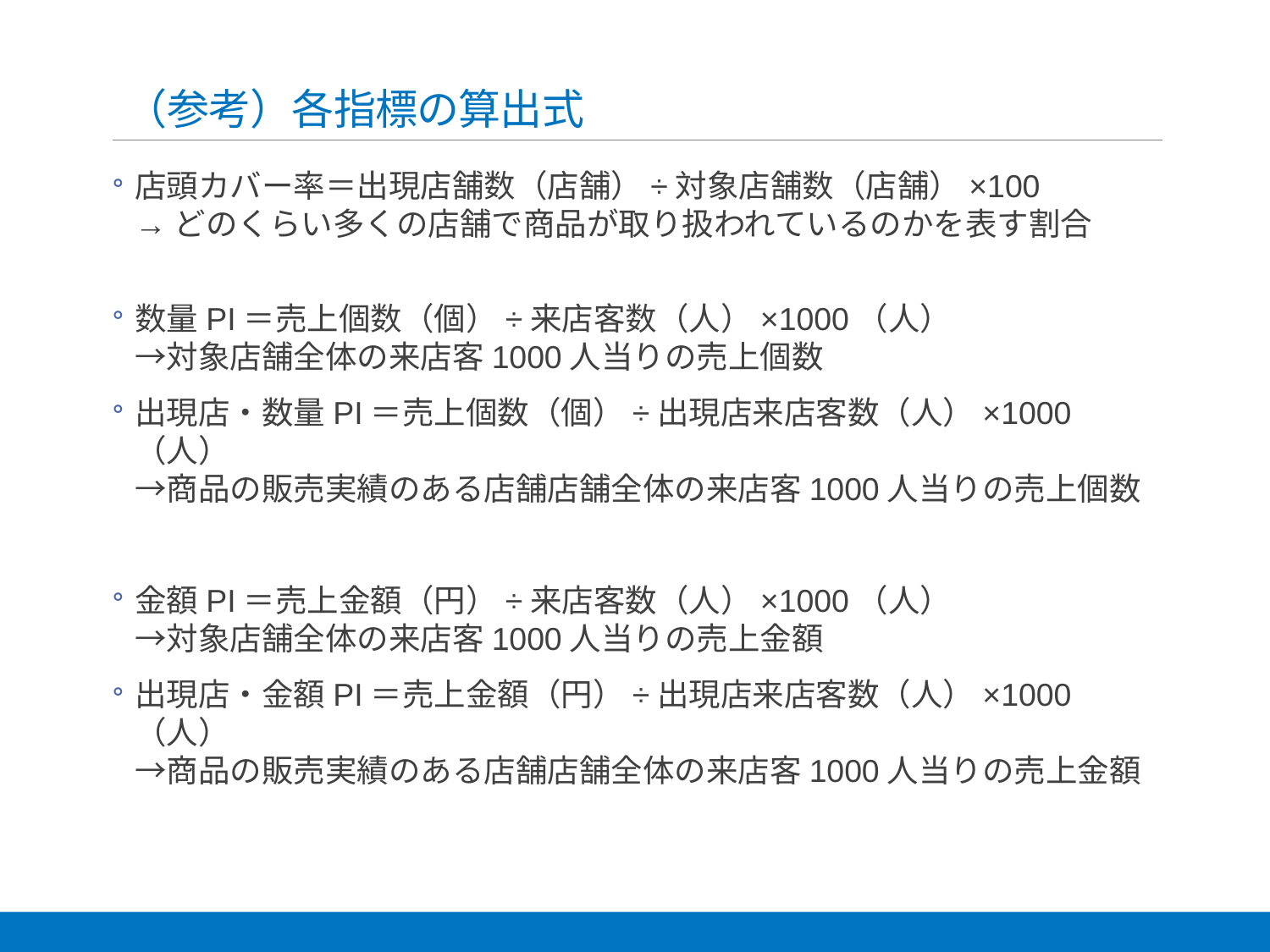

# （参考）各指標の算出式
店頭カバー率＝出現店舗数（店舗）÷対象店舗数（店舗）×100
→どのくらい多くの店舗で商品が取り扱われているのかを表す割合
数量PI＝売上個数（個）÷来店客数（人）×1000（人）
→対象店舗全体の来店客1000人当りの売上個数
出現店・数量PI＝売上個数（個）÷出現店来店客数（人）×1000（人）
→商品の販売実績のある店舗店舗全体の来店客1000人当りの売上個数

金額PI＝売上金額（円）÷来店客数（人）×1000（人）
→対象店舗全体の来店客1000人当りの売上金額
出現店・金額PI＝売上金額（円）÷出現店来店客数（人）×1000（人）
→商品の販売実績のある店舗店舗全体の来店客1000人当りの売上金額